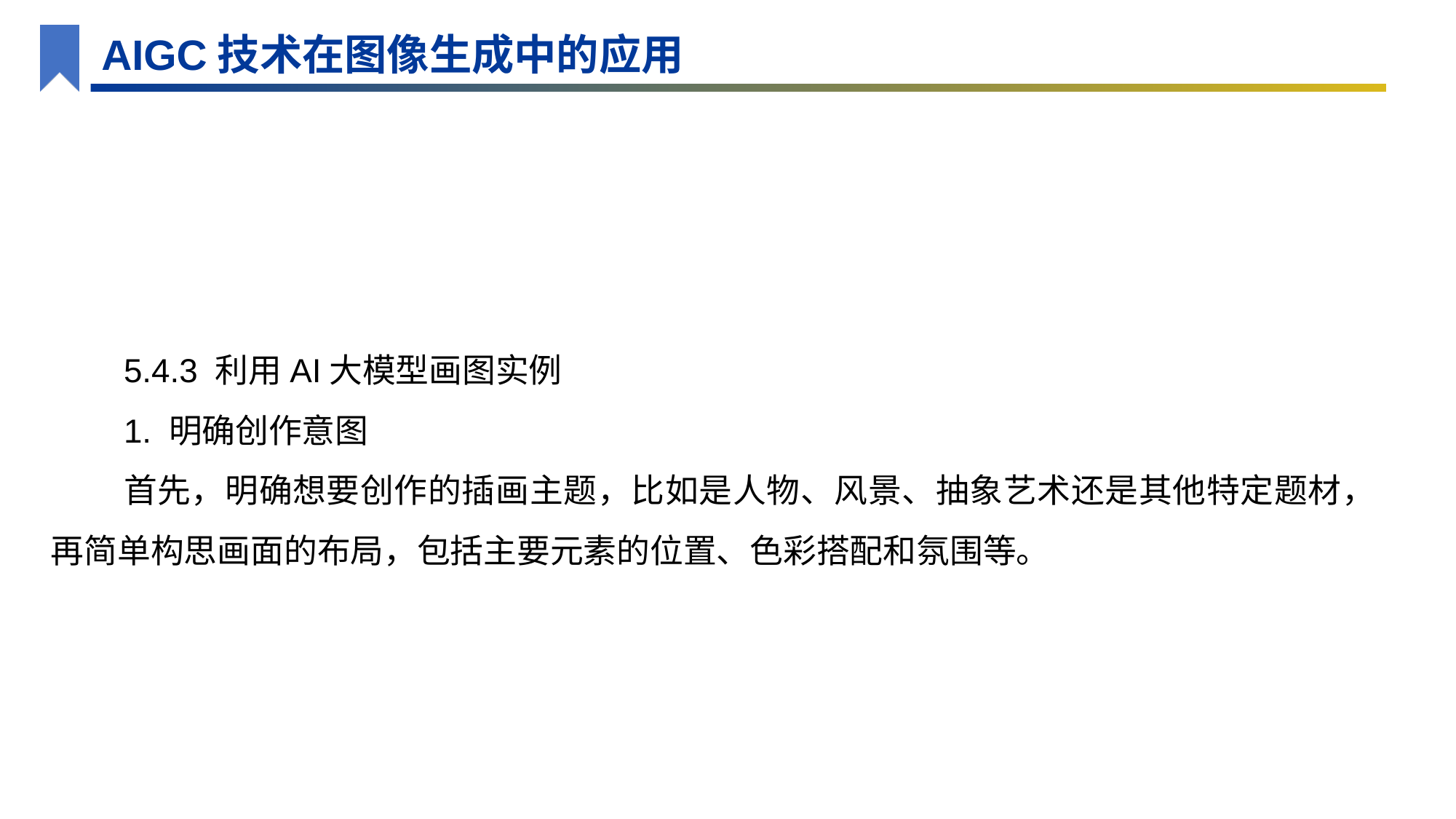

AIGC技术在图像生成中的应用
5.4.3 利用AI大模型画图实例
1. 明确创作意图
首先，明确想要创作的插画主题，比如是人物、风景、抽象艺术还是其他特定题材，再简单构思画面的布局，包括主要元素的位置、色彩搭配和氛围等。